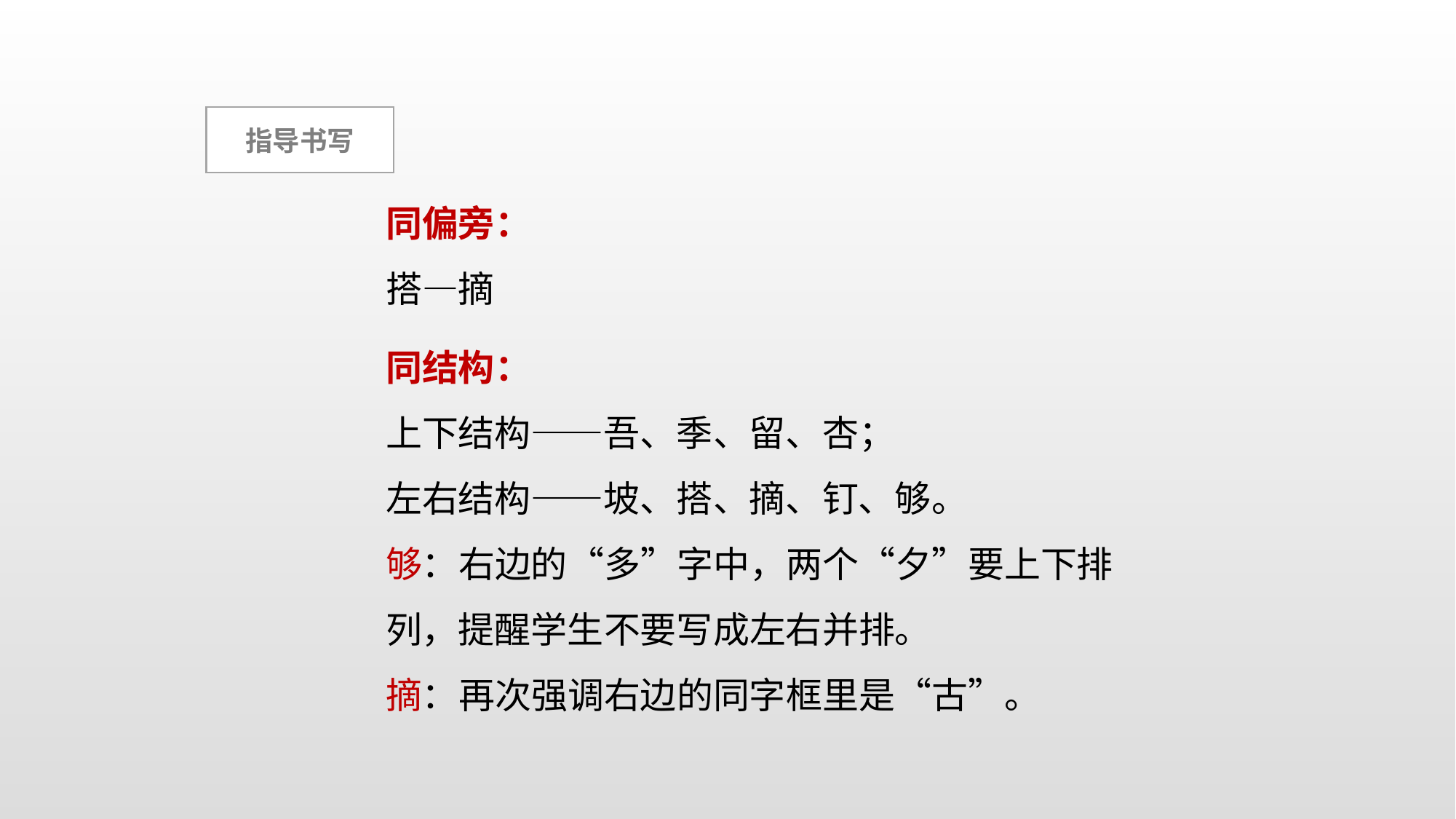

指导书写
同偏旁：
搭—摘
同结构：
上下结构——吾、季、留、杏；
左右结构——坡、搭、摘、钉、够。
够：右边的“多”字中，两个“夕”要上下排列，提醒学生不要写成左右并排。
摘：再次强调右边的同字框里是“古”。